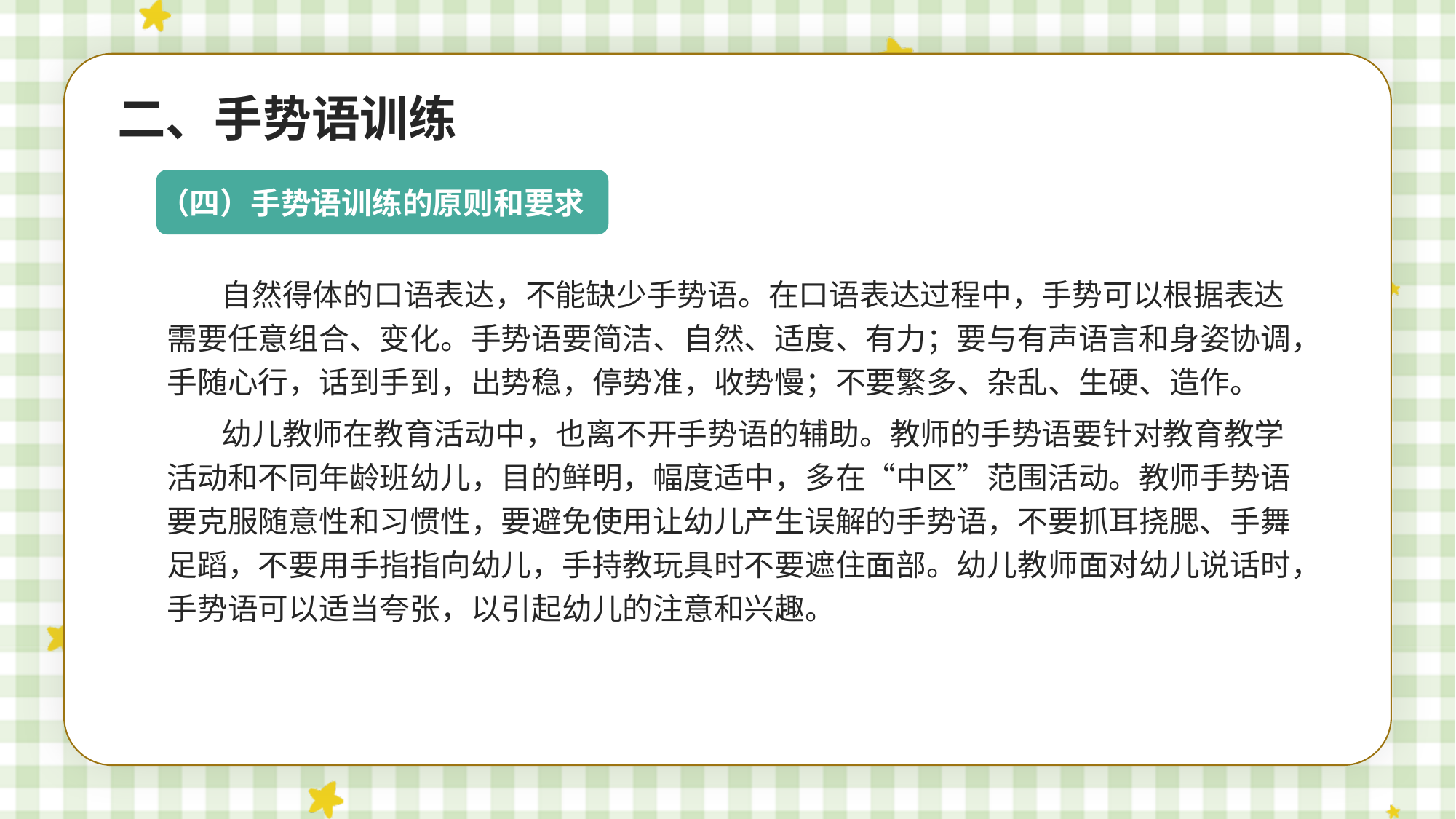

二、手势语训练
（四）手势语训练的原则和要求
自然得体的口语表达，不能缺少手势语。在口语表达过程中，手势可以根据表达需要任意组合、变化。手势语要简洁、自然、适度、有力；要与有声语言和身姿协调，手随心行，话到手到，出势稳，停势准，收势慢；不要繁多、杂乱、生硬、造作。
幼儿教师在教育活动中，也离不开手势语的辅助。教师的手势语要针对教育教学活动和不同年龄班幼儿，目的鲜明，幅度适中，多在“中区”范围活动。教师手势语要克服随意性和习惯性，要避免使用让幼儿产生误解的手势语，不要抓耳挠腮、手舞足蹈，不要用手指指向幼儿，手持教玩具时不要遮住面部。幼儿教师面对幼儿说话时，手势语可以适当夸张，以引起幼儿的注意和兴趣。